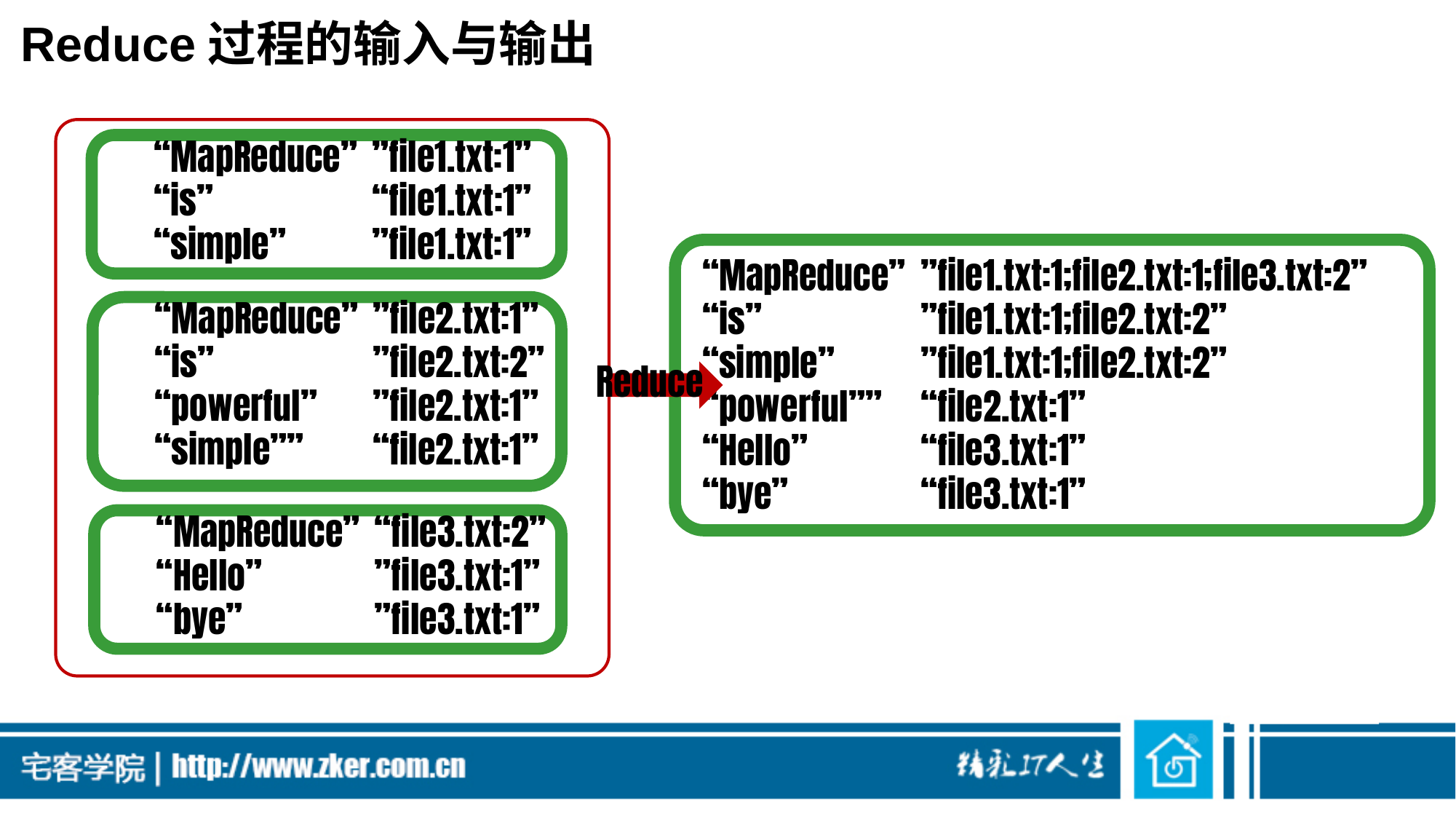

# Reduce过程的输入与输出

“MapReduce”	”file1.txt:1”
“is”		“file1.txt:1”
“simple”	”file1.txt:1”

“MapReduce”	”file1.txt:1;file2.txt:1;file3.txt:2”
“is”		”file1.txt:1;file2.txt:2”
“simple”	”file1.txt:1;file2.txt:2”
“powerful””	“file2.txt:1”
“Hello”		“file3.txt:1”
“bye”		“file3.txt:1”
“MapReduce”	”file2.txt:1”
“is”		”file2.txt:2”
“powerful”	”file2.txt:1”
“simple””	“file2.txt:1”

Reduce

“MapReduce”	“file3.txt:2”
“Hello”		”file3.txt:1”
“bye”		”file3.txt:1”